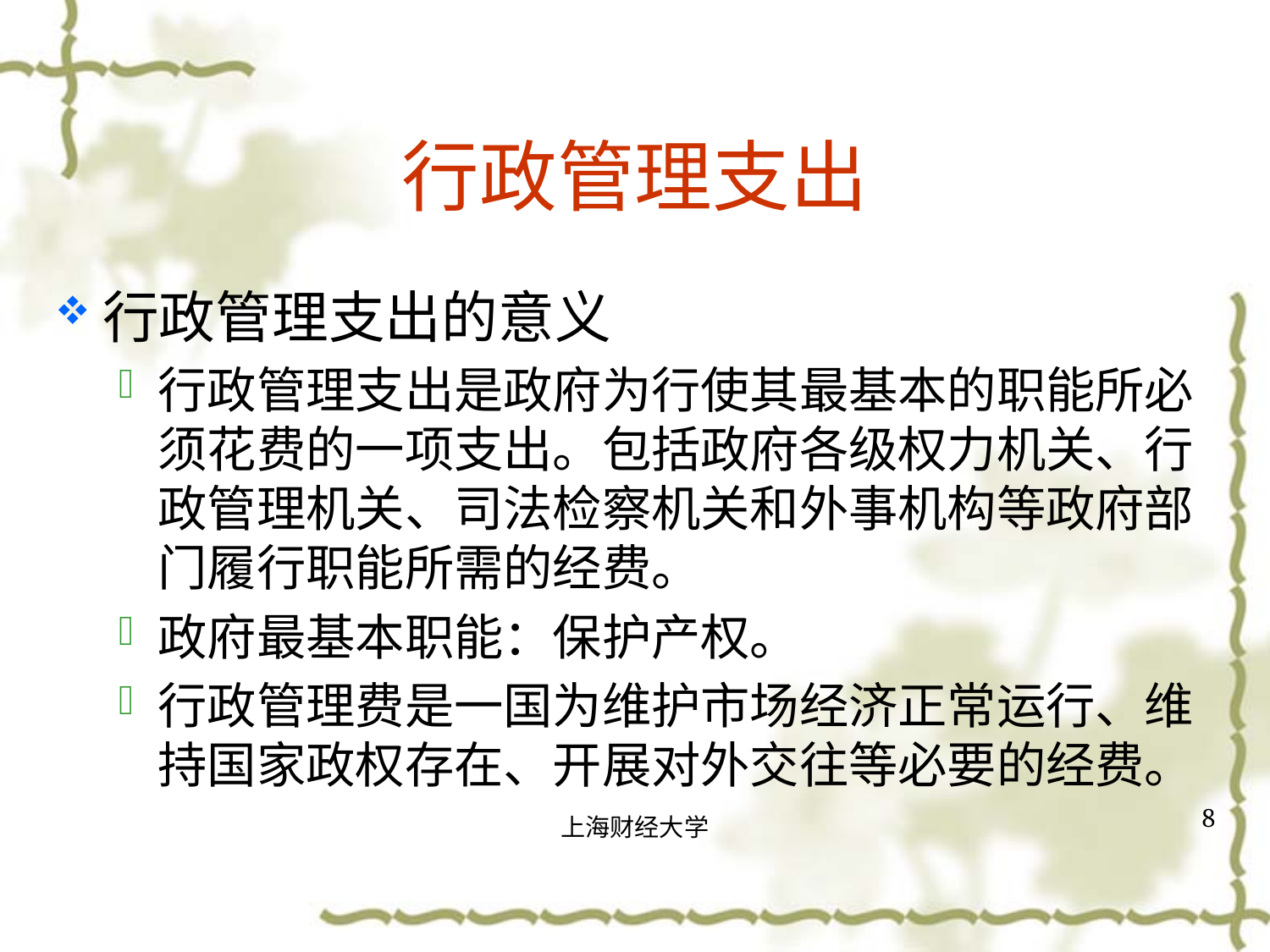

# 行政管理支出
行政管理支出的意义
行政管理支出是政府为行使其最基本的职能所必须花费的一项支出。包括政府各级权力机关、行政管理机关、司法检察机关和外事机构等政府部门履行职能所需的经费。
政府最基本职能：保护产权。
行政管理费是一国为维护市场经济正常运行、维持国家政权存在、开展对外交往等必要的经费。
8
上海财经大学